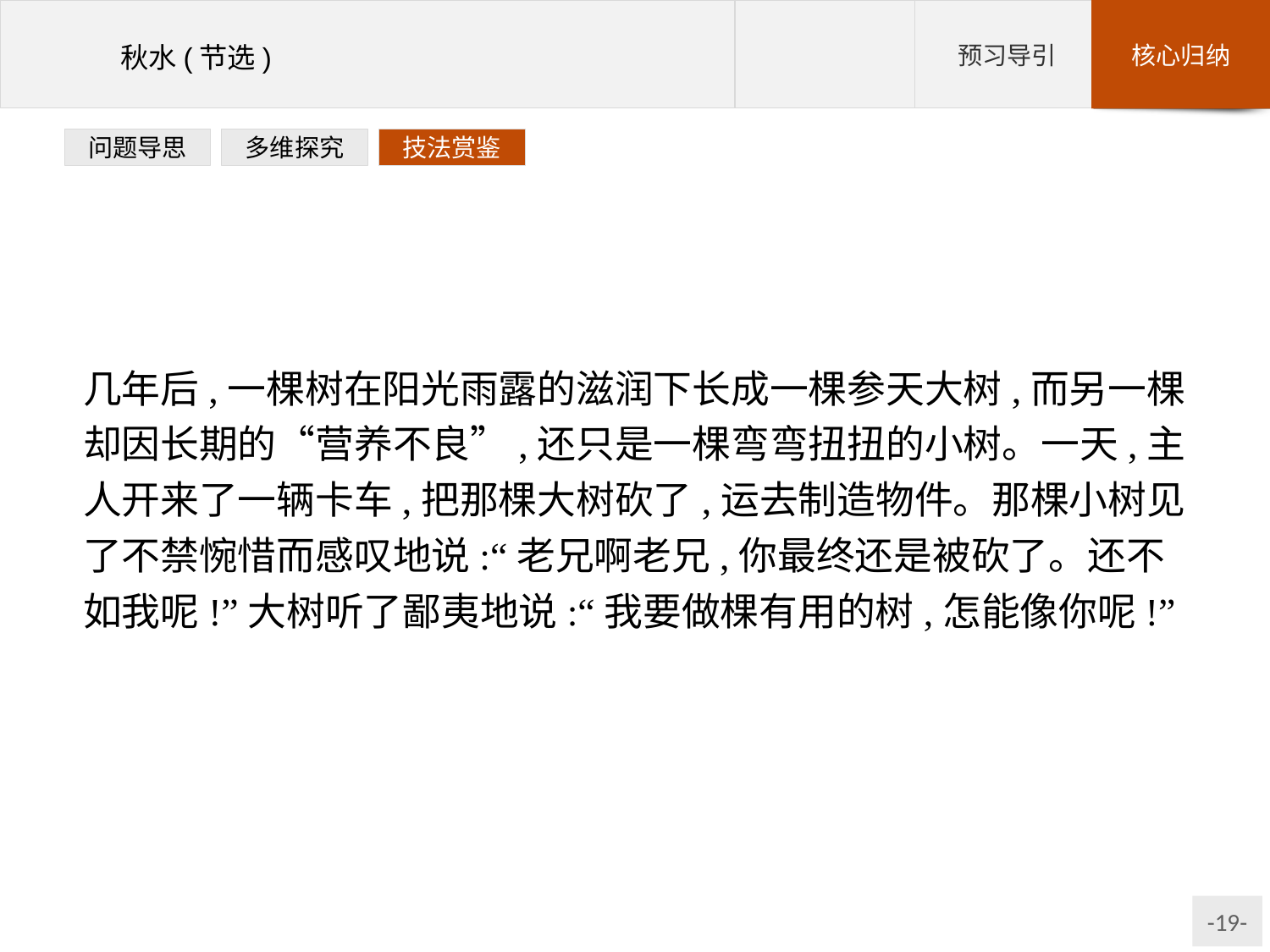

问题导思
多维探究
技法赏鉴
几年后,一棵树在阳光雨露的滋润下长成一棵参天大树,而另一棵却因长期的“营养不良”,还只是一棵弯弯扭扭的小树。一天,主人开来了一辆卡车,把那棵大树砍了,运去制造物件。那棵小树见了不禁惋惜而感叹地说:“老兄啊老兄,你最终还是被砍了。还不如我呢!”大树听了鄙夷地说:“我要做棵有用的树,怎能像你呢!”